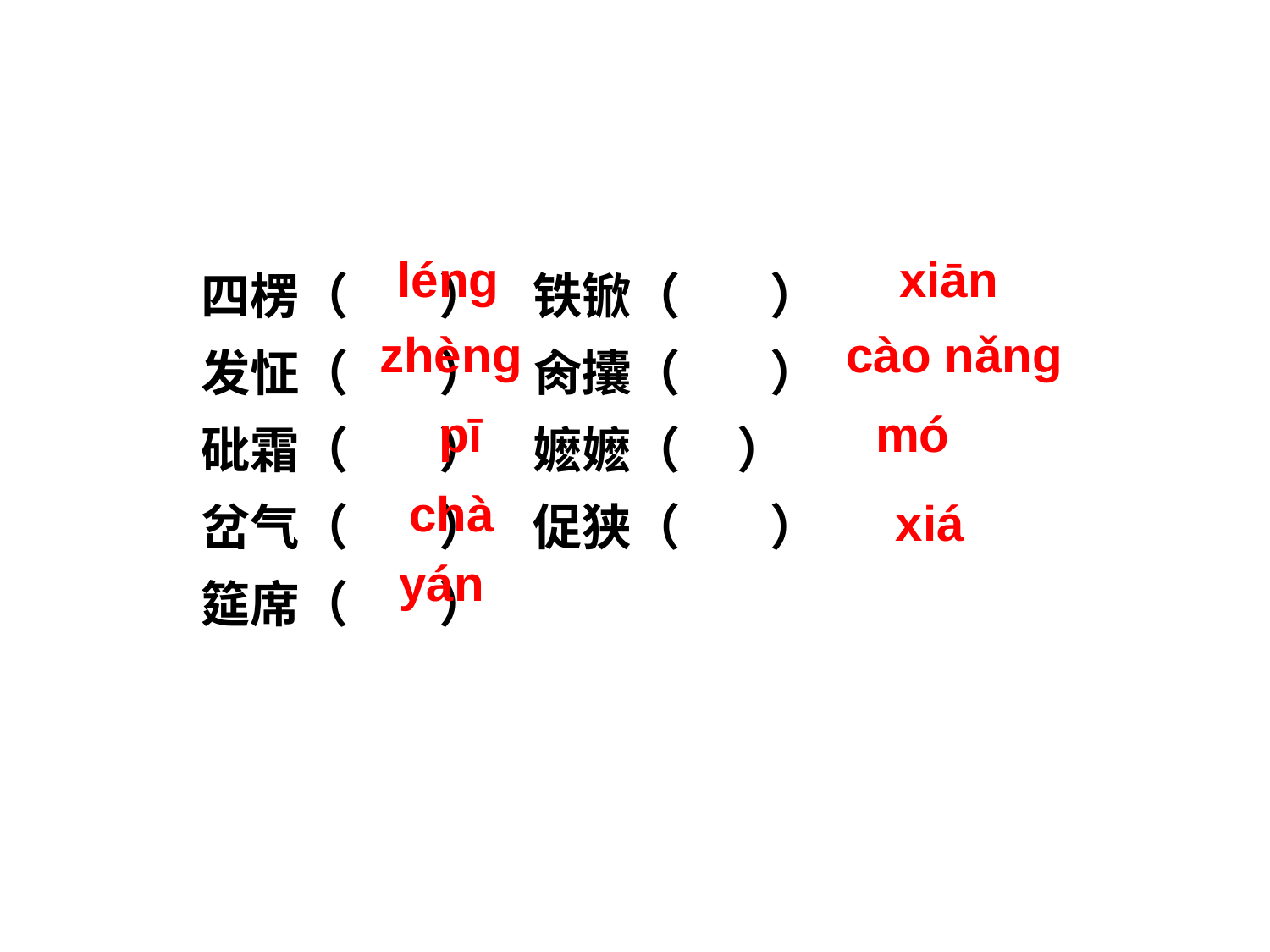

四楞（        ）    铁锨（        ）
发怔（        ）    肏攮（        ）
砒霜（        ）    嬷嬷（     ）
岔气（        ）    促狭（        ）
筵席（        ）
lénɡ
xiān
zhènɡ
cào nǎnɡ
pī
mó
chà
xiá
yán